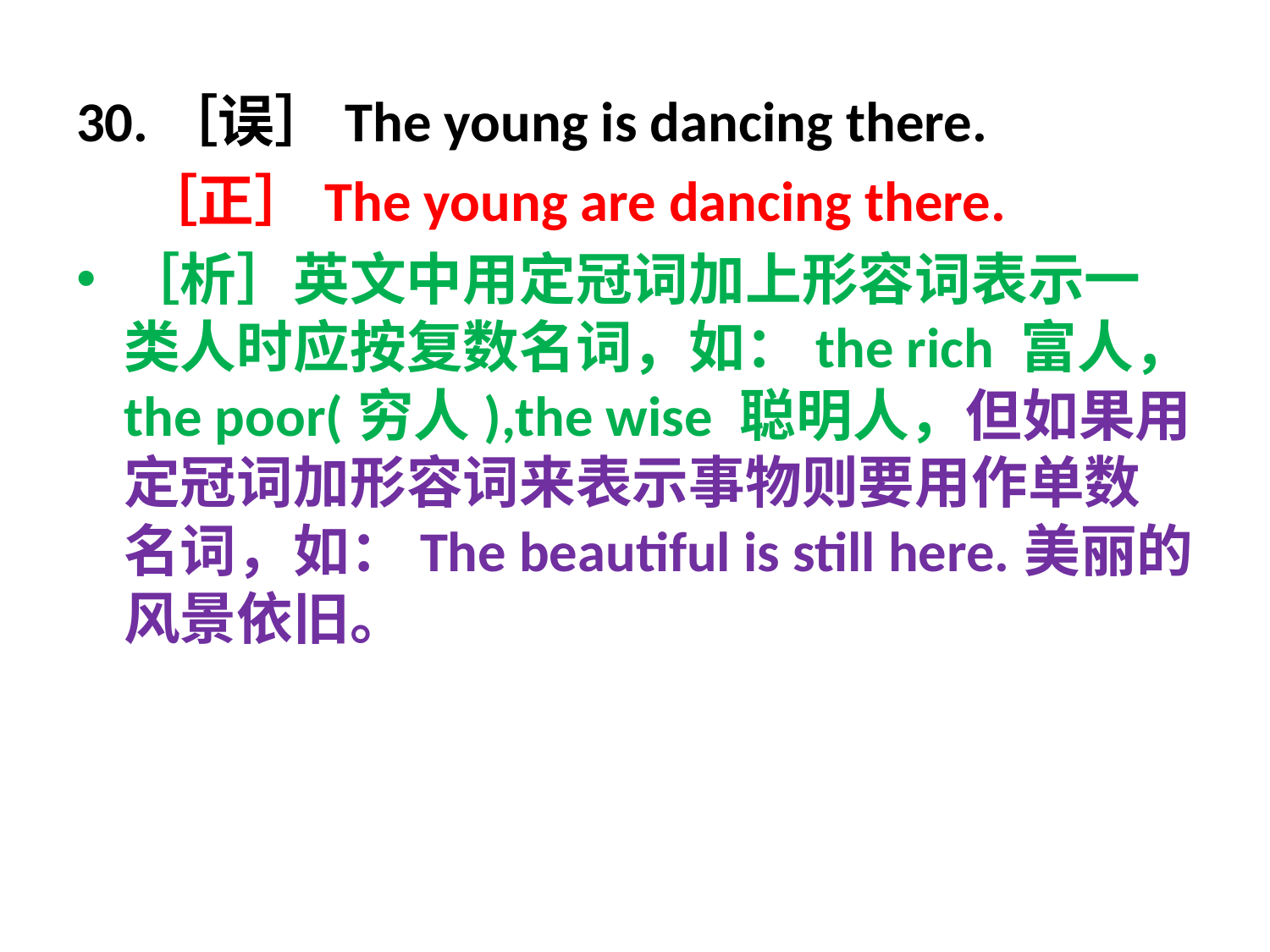

30.［误］The young is dancing there.
    ［正］The young are dancing there.
［析］英文中用定冠词加上形容词表示一类人时应按复数名词，如：the rich 富人，the poor(穷人),the wise 聪明人，但如果用定冠词加形容词来表示事物则要用作单数名词，如：The beautiful is still here.美丽的风景依旧。